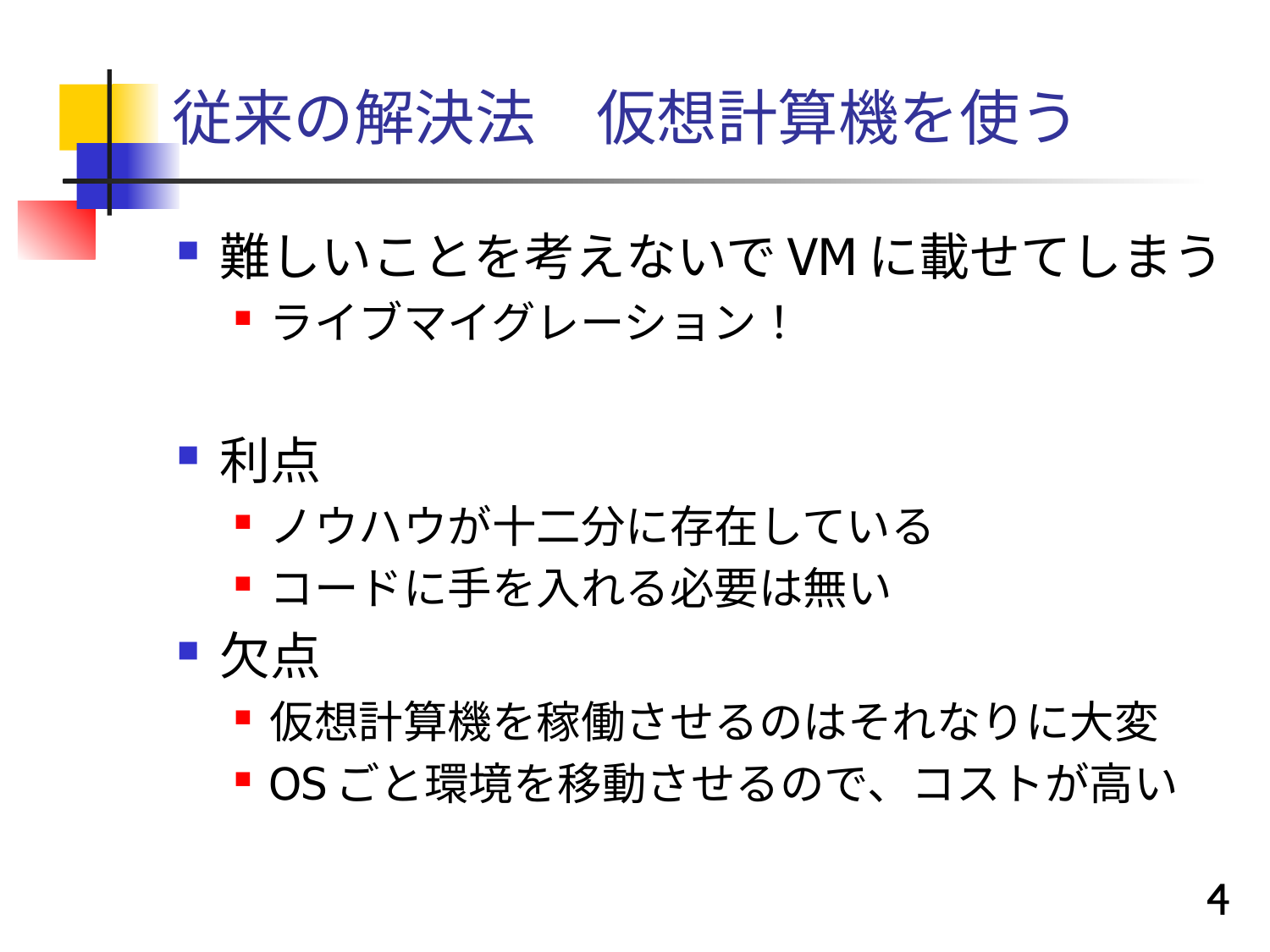

# 従来の解決法　仮想計算機を使う
難しいことを考えないでVMに載せてしまう
ライブマイグレーション！

利点
ノウハウが十二分に存在している
コードに手を入れる必要は無い
欠点
仮想計算機を稼働させるのはそれなりに大変
OSごと環境を移動させるので、コストが高い
4